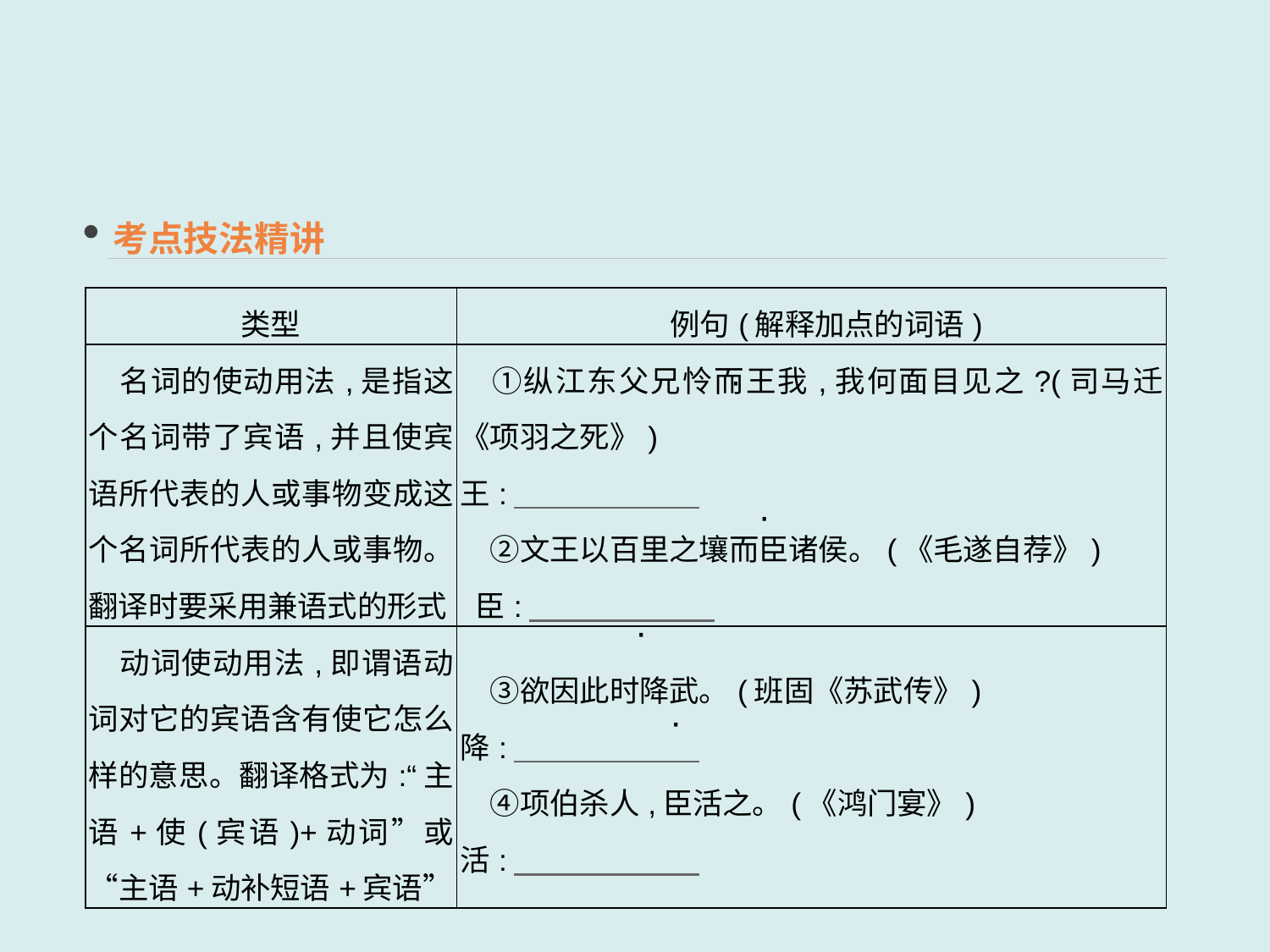

考点技法精讲

| 类型 | 例句(解释加点的词语) |
| --- | --- |
| 名词的使动用法,是指这个名词带了宾语,并且使宾语所代表的人或事物变成这个名词所代表的人或事物。翻译时要采用兼语式的形式 | ①纵江东父兄怜而王我,我何面目见之?(司马迁《项羽之死》) 王:　　　　　　  　②文王以百里之壤而臣诸侯。(《毛遂自荐》)　 臣: |
| 动词使动用法,即谓语动词对它的宾语含有使它怎么样的意思。翻译格式为:“主语+使(宾语)+动词”或“主语+动补短语+宾语” | ③欲因此时降武。(班固《苏武传》) 降:　　　　　　  　④项伯杀人,臣活之。(《鸿门宴》) 活: |
 ·
 ·
 ·
 ·